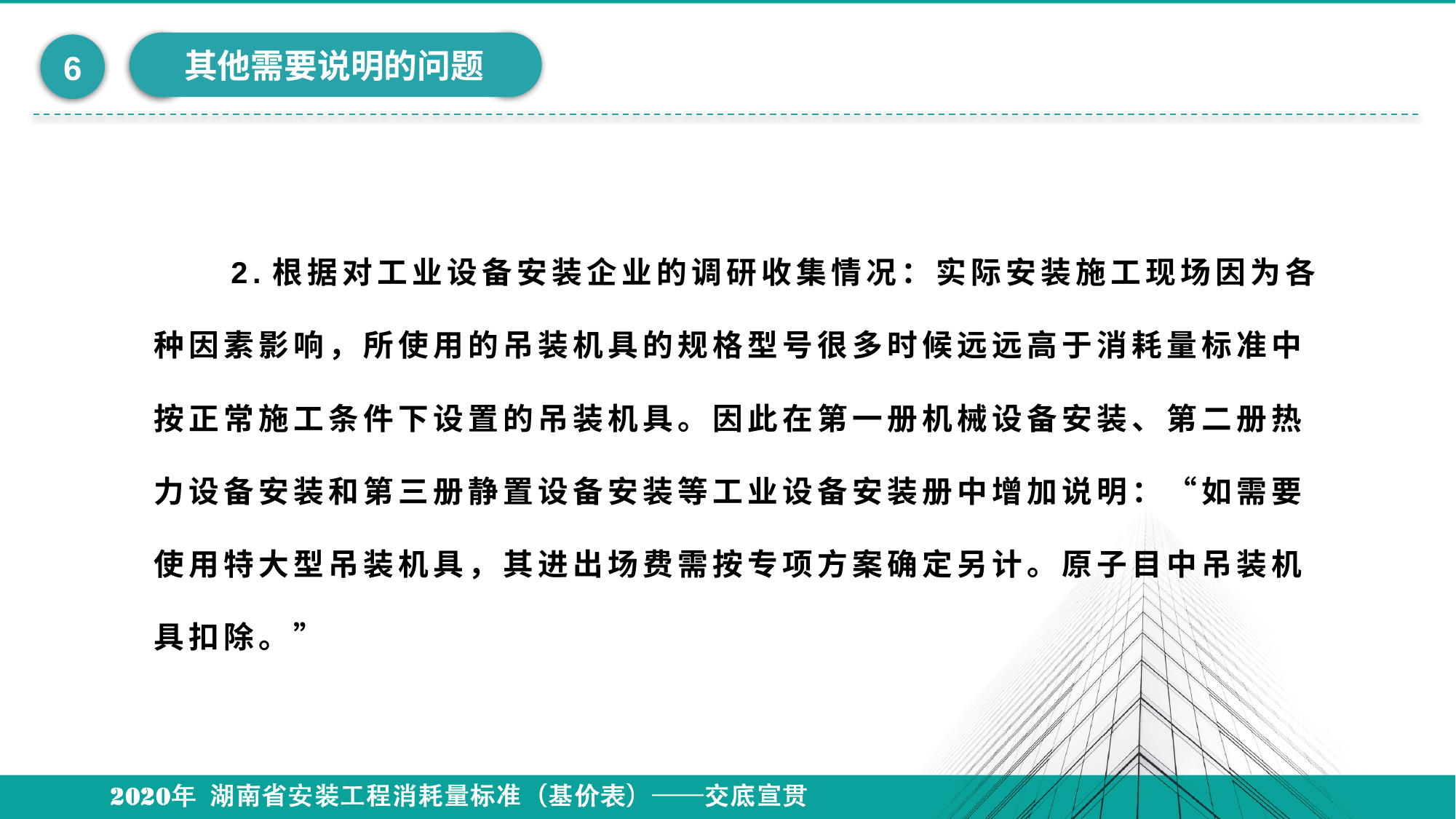

其他需要说明的问题

6
# 2.根据对工业设备安装企业的调研收集情况：实际安装施工现场因为各种因素影响，所使用的吊装机具的规格型号很多时候远远高于消耗量标准中按正常施工条件下设置的吊装机具。因此在第一册机械设备安装、第二册热力设备安装和第三册静置设备安装等工业设备安装册中增加说明：“如需要使用特大型吊装机具，其进出场费需按专项方案确定另计。原子目中吊装机具扣除。”